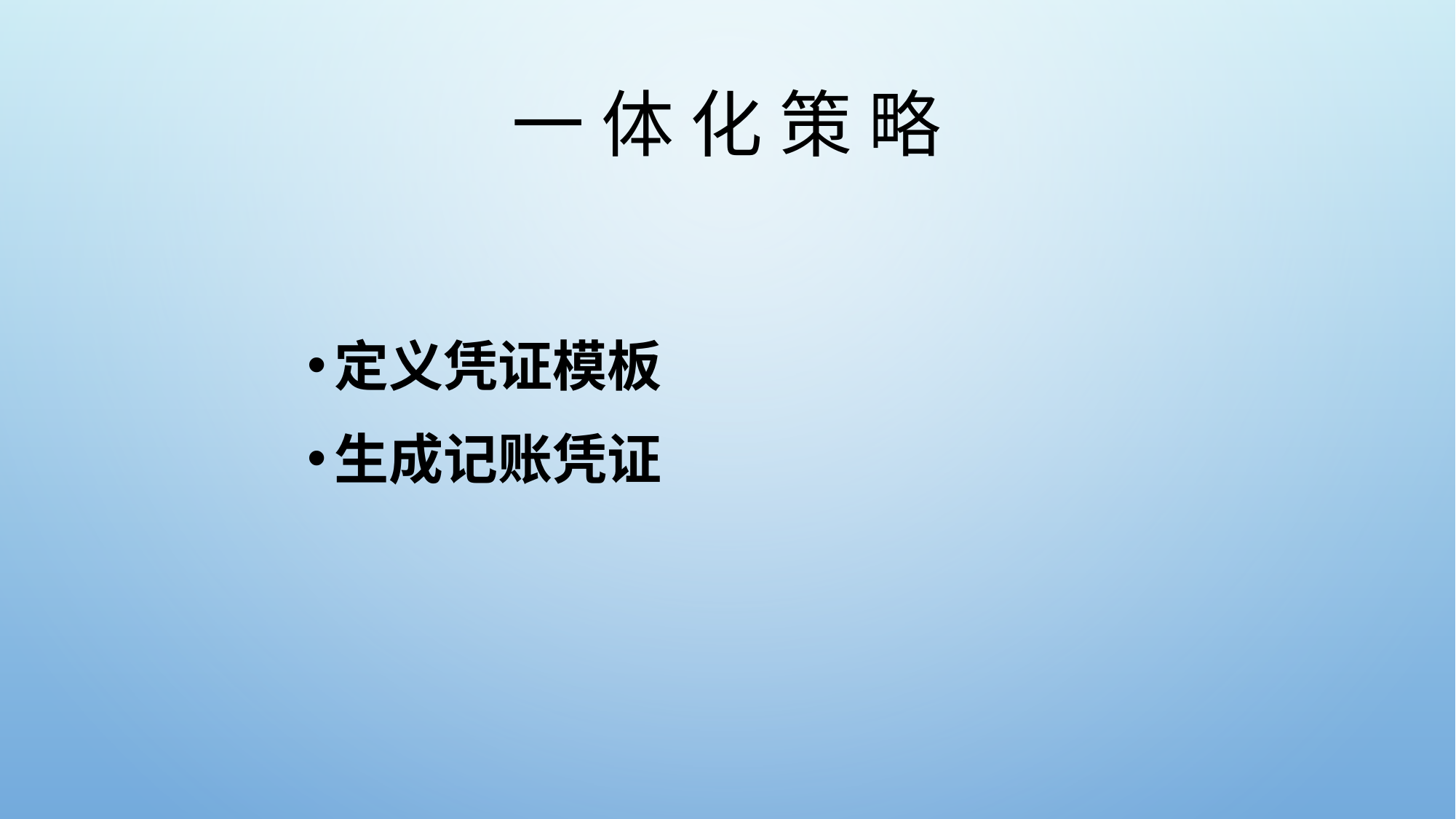

# 一 体 化 策 略
定义凭证模板
生成记账凭证